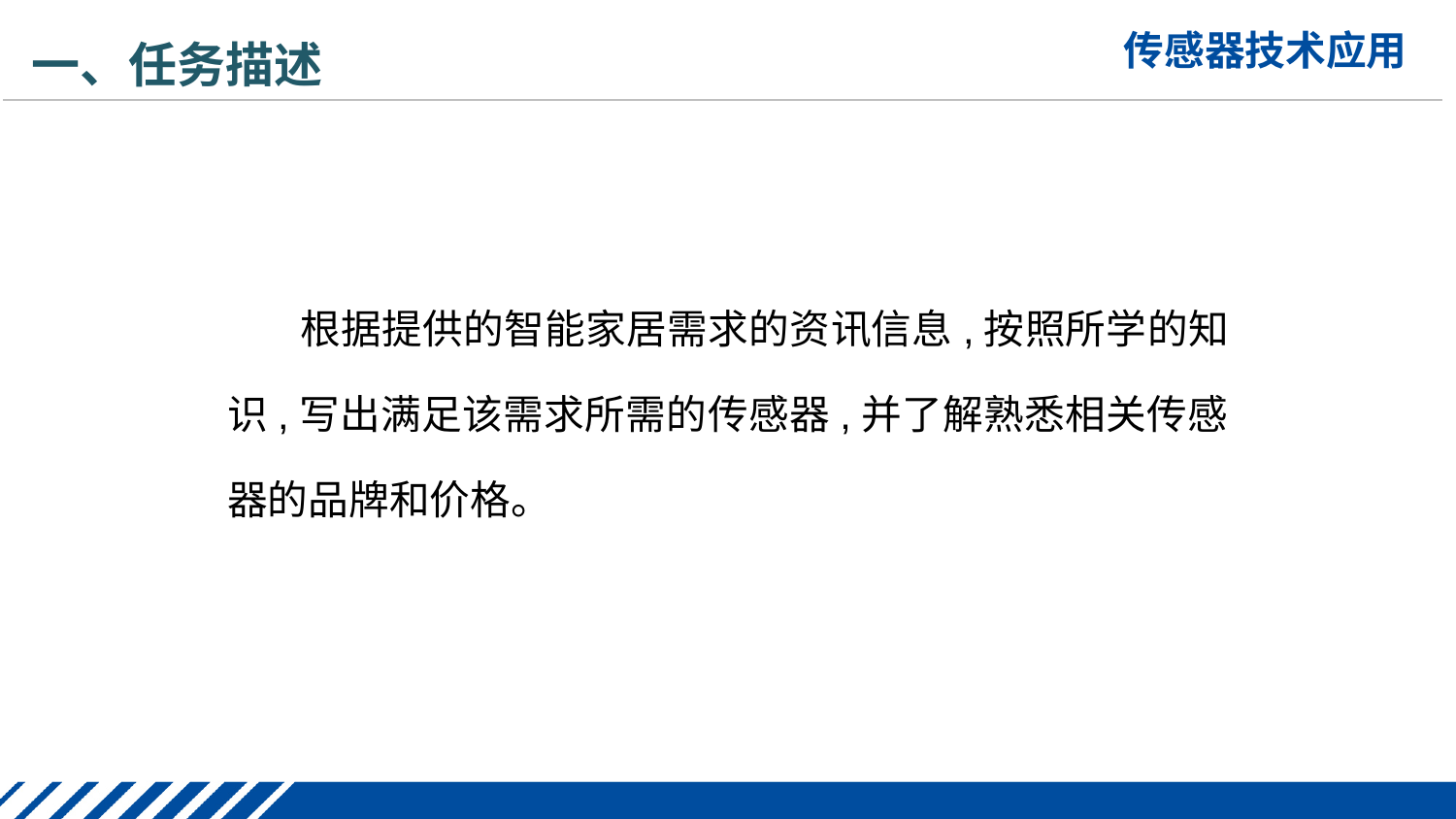

一、任务描述
根据提供的智能家居需求的资讯信息,按照所学的知识,写出满足该需求所需的传感器,并了解熟悉相关传感器的品牌和价格。